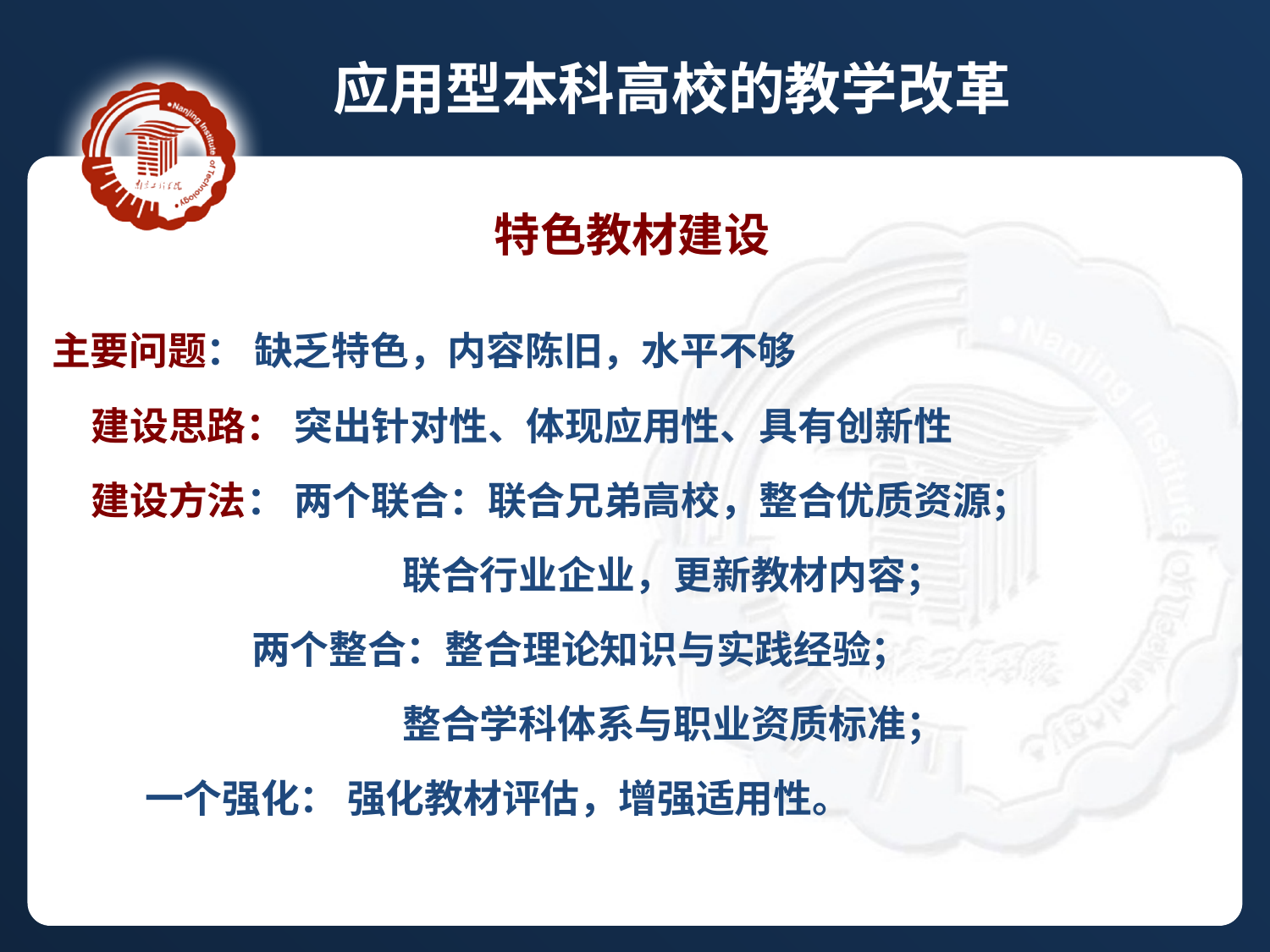

应用型本科高校的教学改革
                         特色教材建设
      主要问题： 缺乏特色，内容陈旧，水平不够
           建设思路： 突出针对性、体现应用性、具有创新性
           建设方法： 两个联合：联合兄弟高校，整合优质资源；
                                              联合行业企业，更新教材内容；
                             两个整合：整合理论知识与实践经验；
                                              整合学科体系与职业资质标准；
                 一个强化： 强化教材评估，增强适用性。